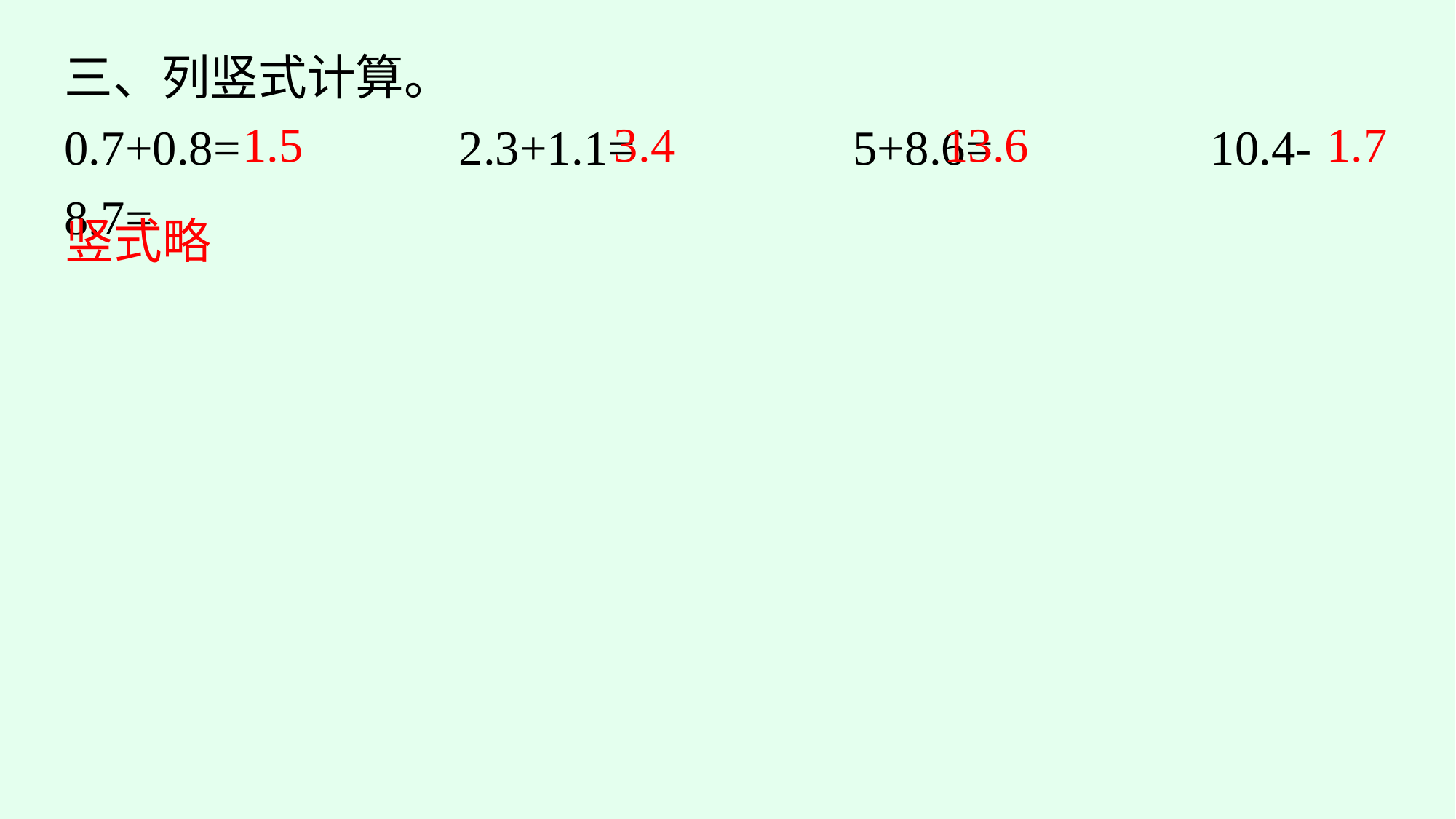

三、列竖式计算。
0.7+0.8=　　　　2.3+1.1=　　　　5+8.6=　　　　10.4-8.7=
1.5
3.4
13.6
1.7
竖式略